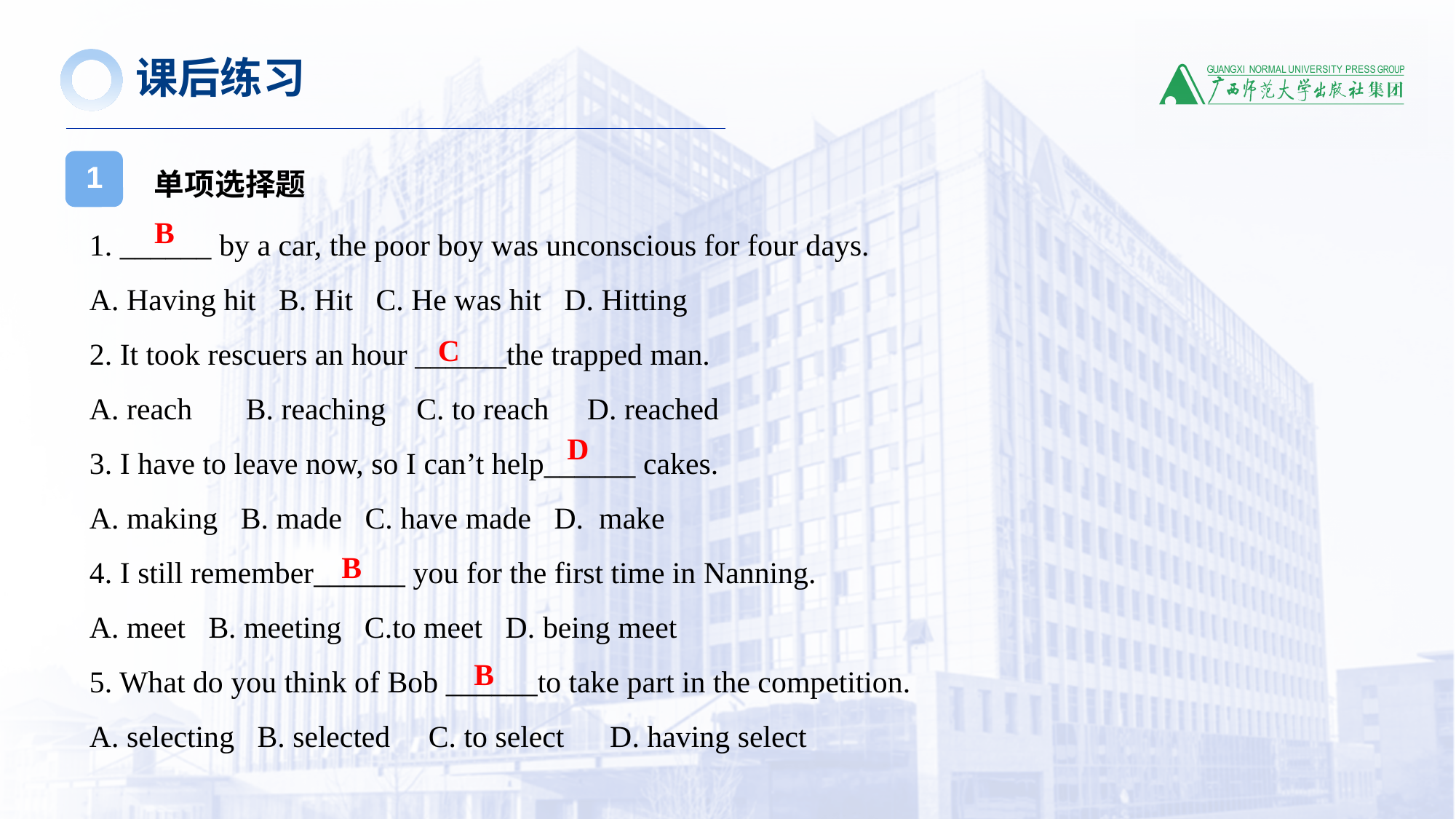

课后练习

单项选择题

1
1. ______ by a car, the poor boy was unconscious for four days.
A. Having hit   B. Hit   C. He was hit   D. Hitting
2. It took rescuers an hour ______the trapped man.
A. reach       B. reaching    C. to reach     D. reached
3. I have to leave now, so I can’t help______ cakes.
A. making   B. made   C. have made   D.  make
4. I still remember______ you for the first time in Nanning.
A. meet   B. meeting   C.to meet   D. being meet
5. What do you think of Bob ______to take part in the competition.
A. selecting   B. selected     C. to select      D. having select
B
C
D
B
B